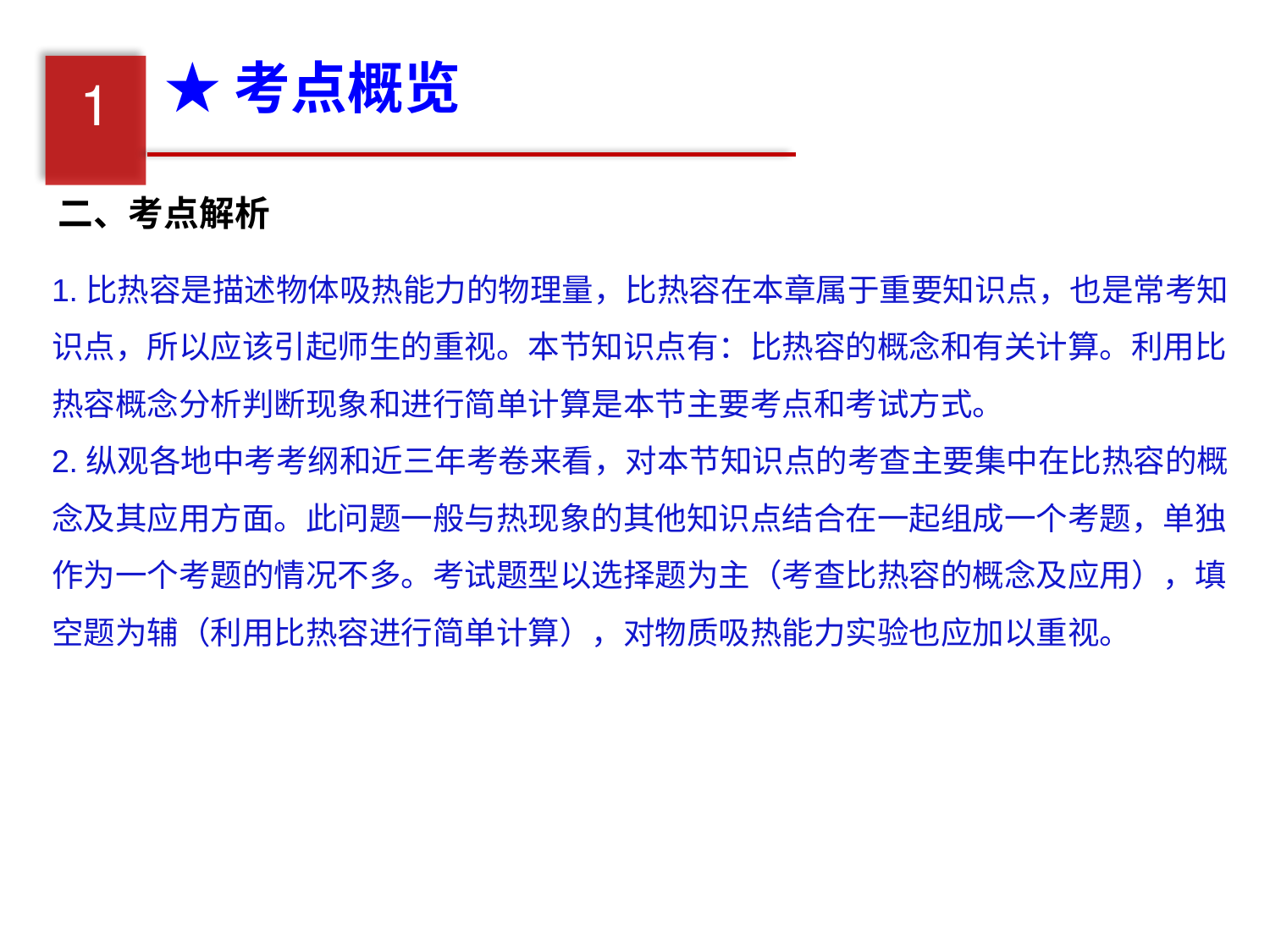

★考点概览

1
二、考点解析
1.比热容是描述物体吸热能力的物理量，比热容在本章属于重要知识点，也是常考知识点，所以应该引起师生的重视。本节知识点有：比热容的概念和有关计算。利用比热容概念分析判断现象和进行简单计算是本节主要考点和考试方式。
2.纵观各地中考考纲和近三年考卷来看，对本节知识点的考查主要集中在比热容的概念及其应用方面。此问题一般与热现象的其他知识点结合在一起组成一个考题，单独作为一个考题的情况不多。考试题型以选择题为主（考查比热容的概念及应用），填空题为辅（利用比热容进行简单计算），对物质吸热能力实验也应加以重视。